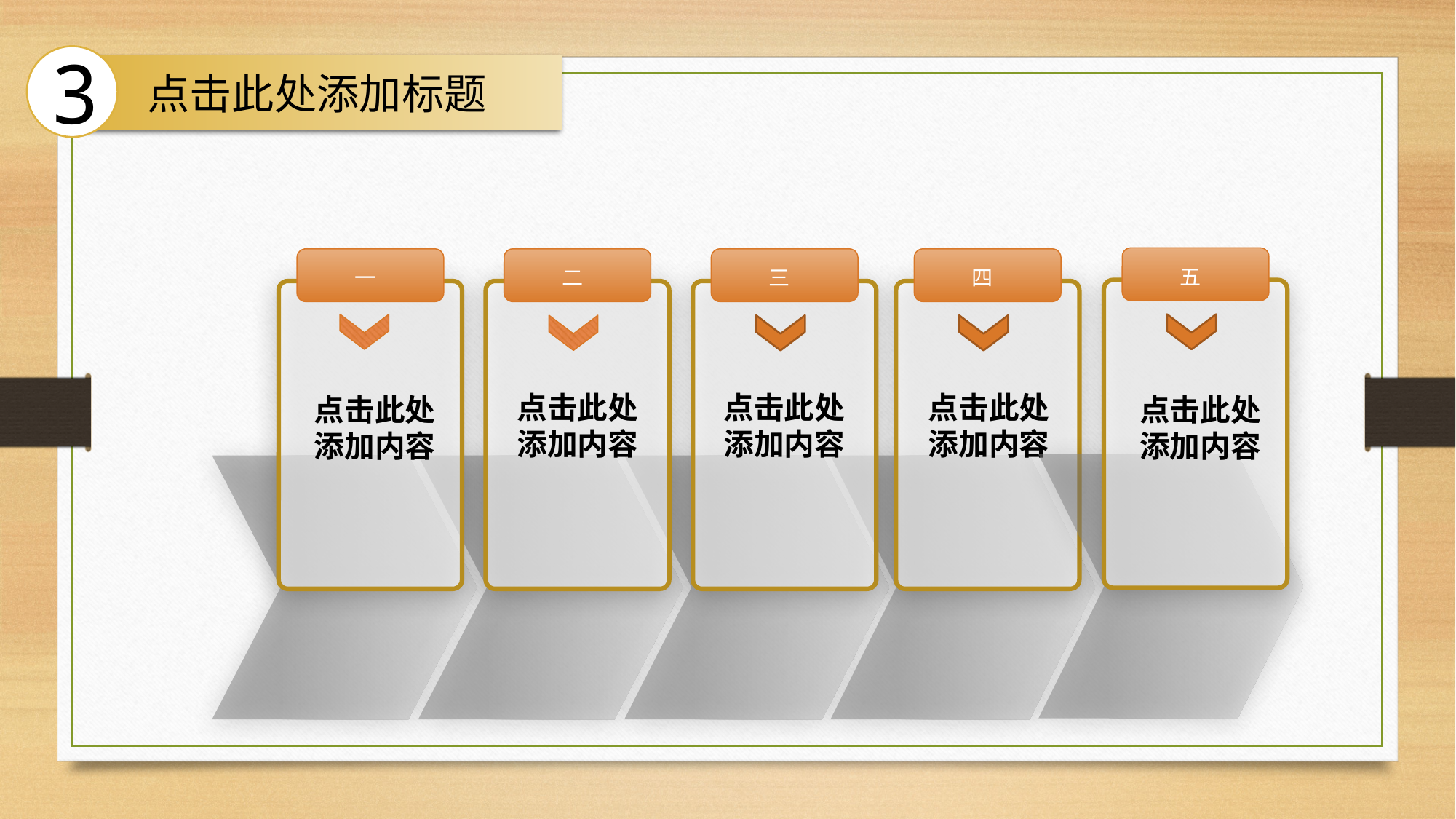

3
点击此处添加标题

五

一

二

三

四

点击此处添加内容
点击此处添加内容
点击此处添加内容
点击此处添加内容
点击此处添加内容